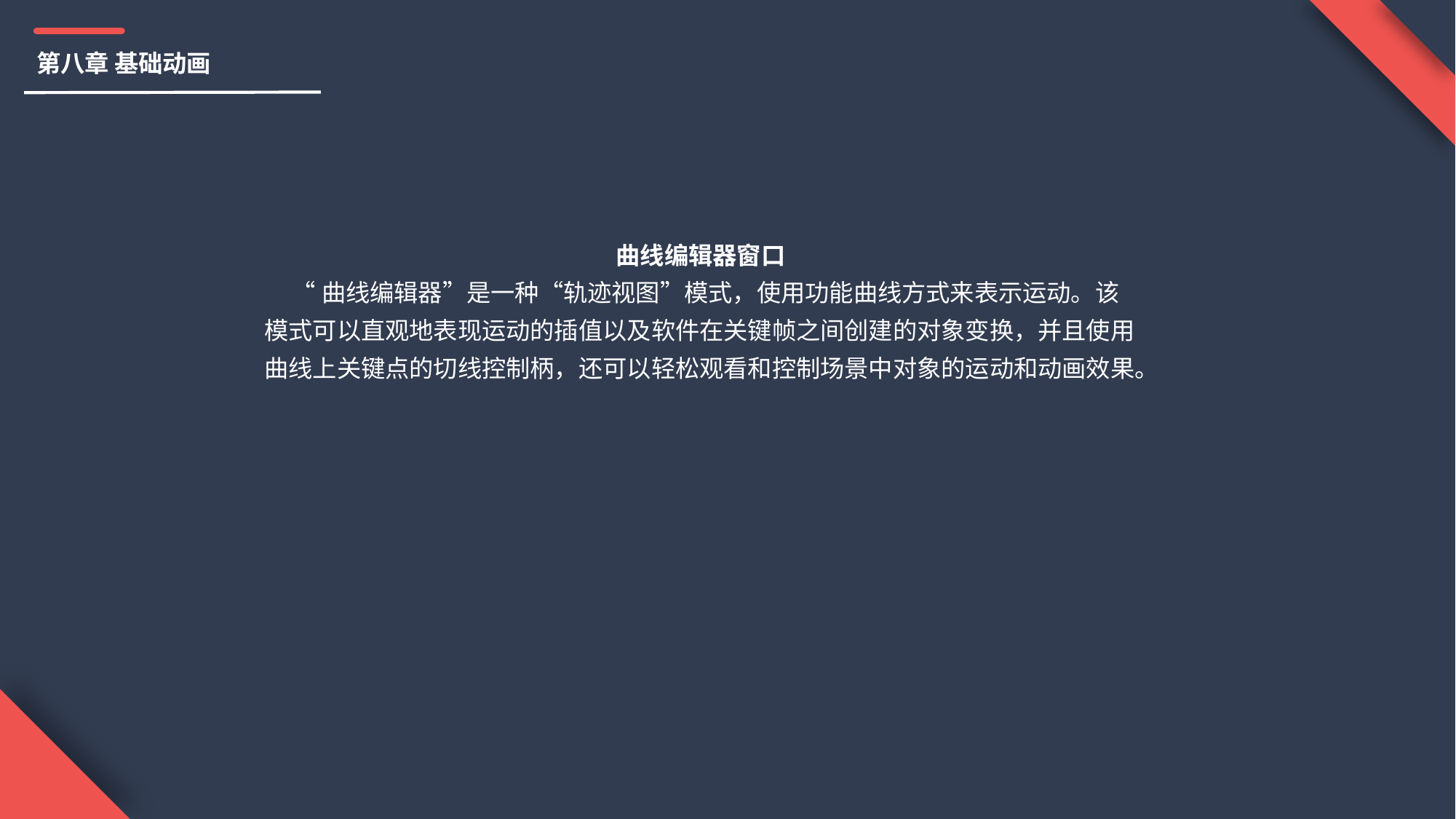

第八章 基础动画
曲线编辑器窗口
     “曲线编辑器”是一种“轨迹视图”模式，使用功能曲线方式来表示运动。该模式可以直观地表现运动的插值以及软件在关键帧之间创建的对象变换，并且使用曲线上关键点的切线控制柄，还可以轻松观看和控制场景中对象的运动和动画效果。